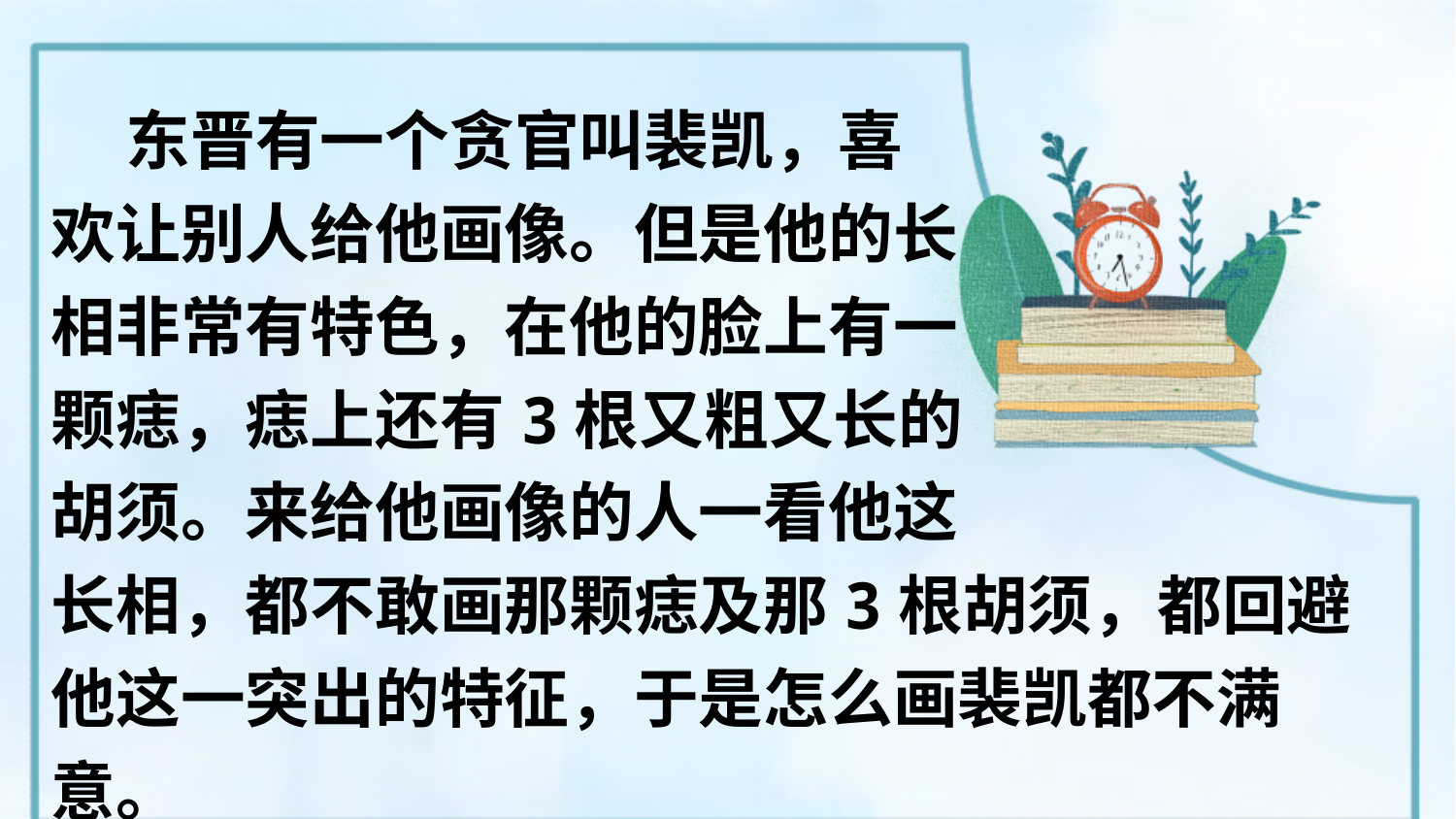

东晋有一个贪官叫裴凯，喜
欢让别人给他画像。但是他的长
相非常有特色，在他的脸上有一
颗痣，痣上还有3根又粗又长的
胡须。来给他画像的人一看他这
长相，都不敢画那颗痣及那3根胡须，都回避他这一突出的特征，于是怎么画裴凯都不满意。